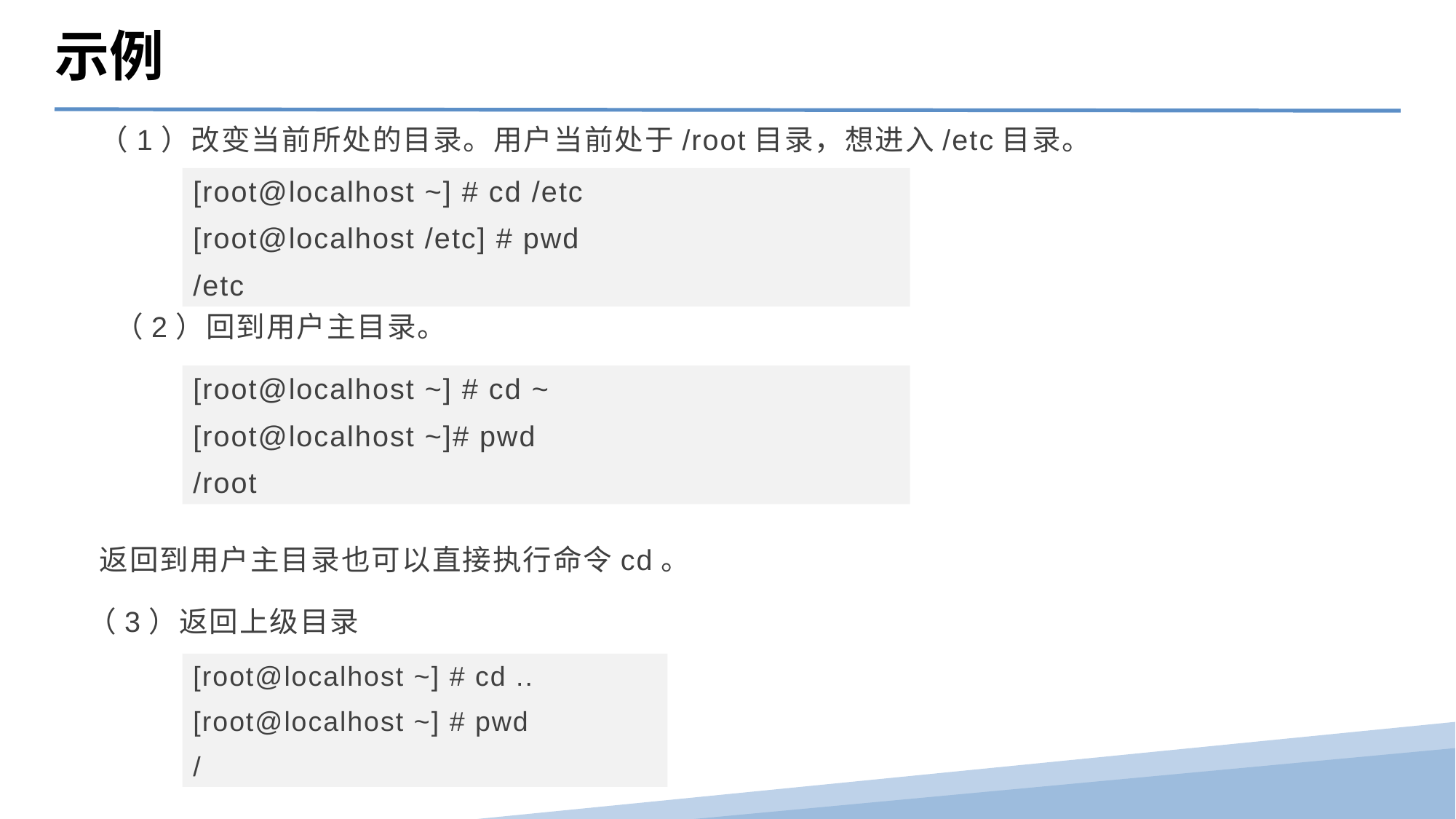

示例
（1）改变当前所处的目录。用户当前处于/root目录，想进入/etc目录。

 （2）回到用户主目录。

返回到用户主目录也可以直接执行命令cd。
[root@localhost ~] # cd /etc
[root@localhost /etc] # pwd
/etc
[root@localhost ~] # cd ~
[root@localhost ~]# pwd
/root
（3）返回上级目录
[root@localhost ~] # cd ..
[root@localhost ~] # pwd
/